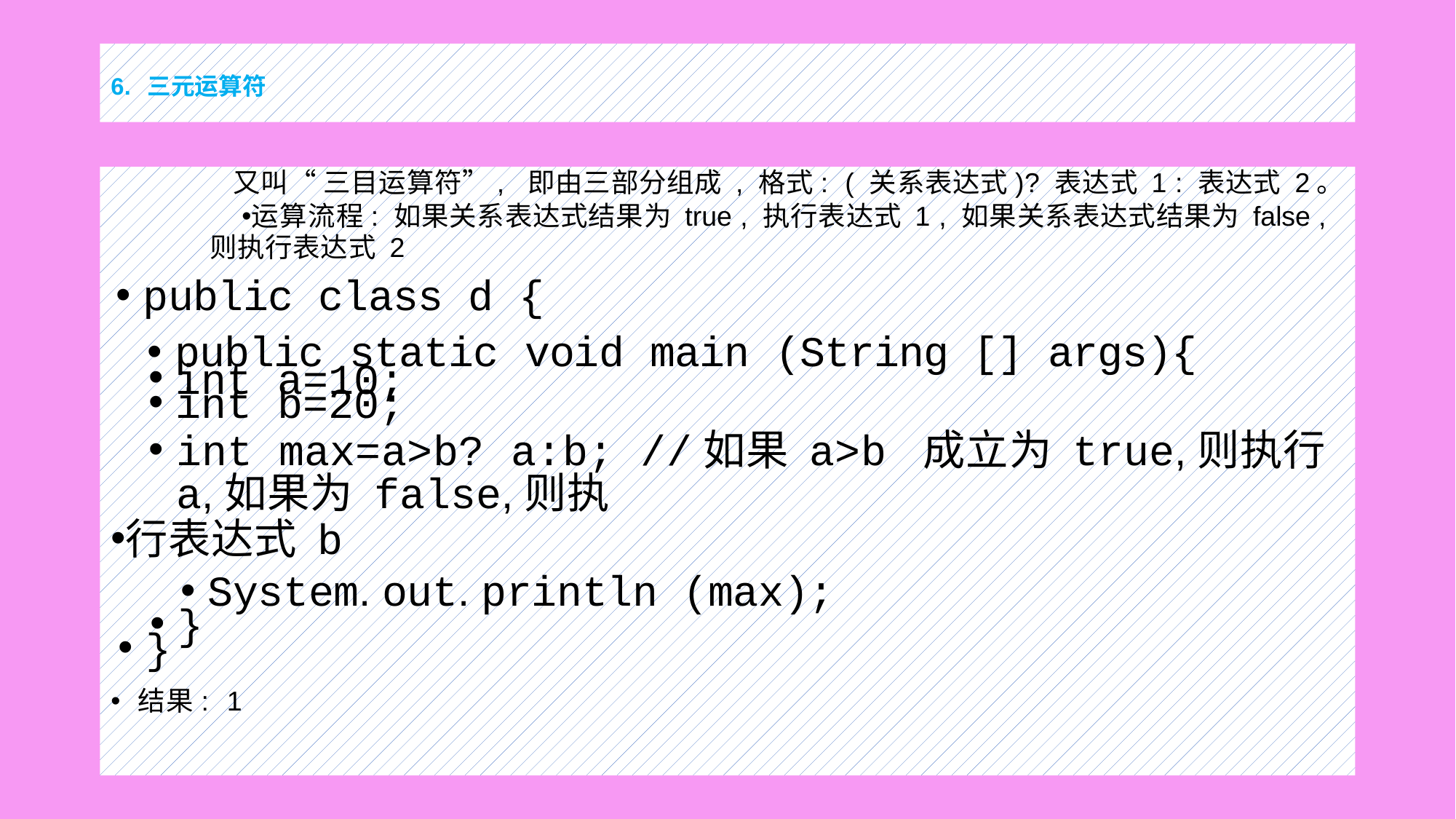

# 6.  三元运算符
又叫“ 三目运算符”,  即由三部分组成 , 格式:  ( 关系表达式)? 表达式 1 : 表达式 2。
运算流程: 如果关系表达式结果为 true , 执行表达式 1 , 如果关系表达式结果为 false , 则执行表达式 2
public class d {
public static void main (String [] args){
int a=10;
int b=20;
int max=a>b? a:b; //如果 a>b 成立为 true,则执行 a,如果为 false,则执
行表达式 b
System. out. println (max);
}
}
结果:  1